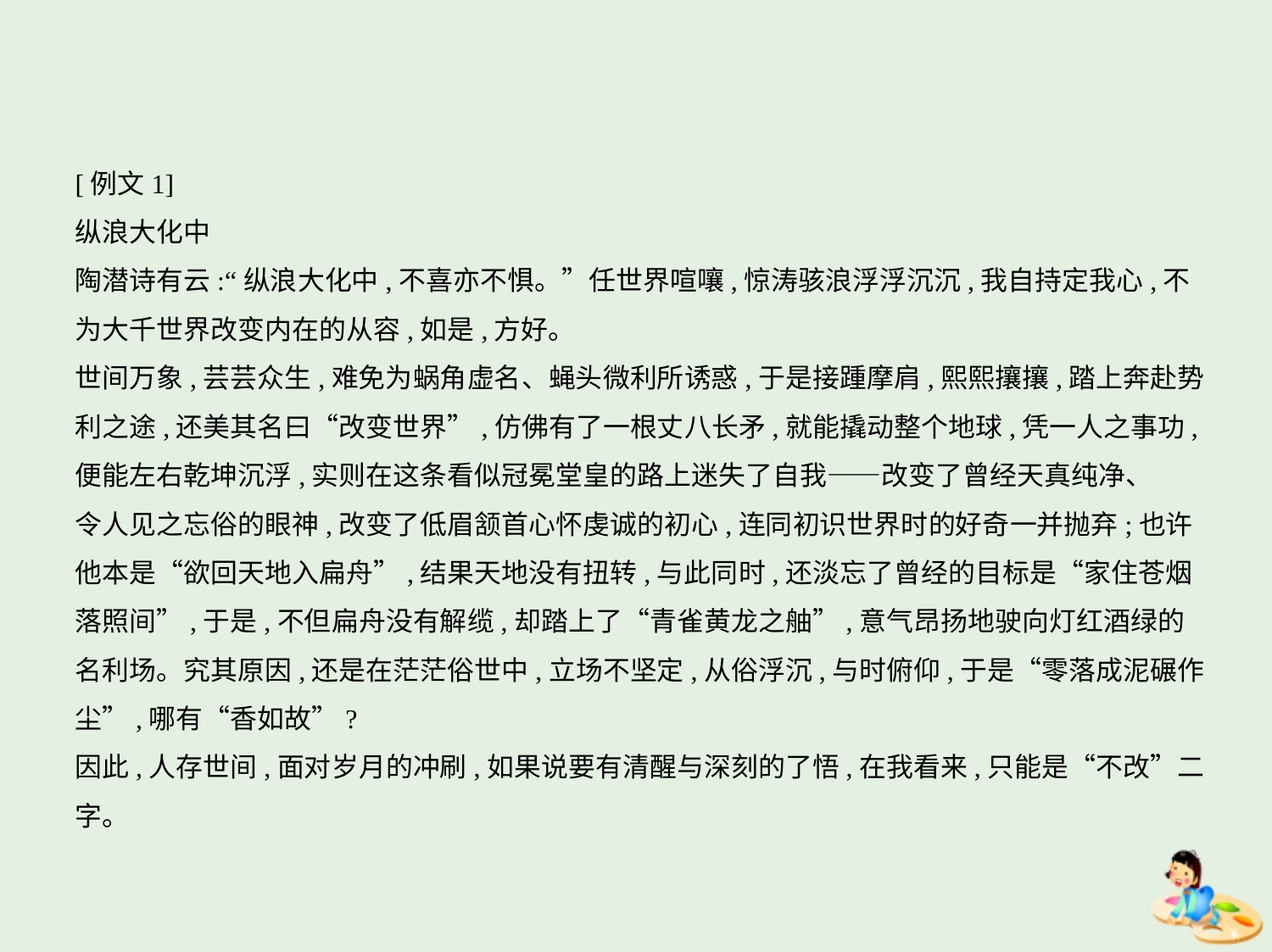

[例文1]
纵浪大化中
陶潜诗有云:“纵浪大化中,不喜亦不惧。”任世界喧嚷,惊涛骇浪浮浮沉沉,我自持定我心,不
为大千世界改变内在的从容,如是,方好。
世间万象,芸芸众生,难免为蜗角虚名、蝇头微利所诱惑,于是接踵摩肩,熙熙攘攘,踏上奔赴势
利之途,还美其名曰“改变世界”,仿佛有了一根丈八长矛,就能撬动整个地球,凭一人之事功,
便能左右乾坤沉浮,实则在这条看似冠冕堂皇的路上迷失了自我——改变了曾经天真纯净、
令人见之忘俗的眼神,改变了低眉颔首心怀虔诚的初心,连同初识世界时的好奇一并抛弃;也许
他本是“欲回天地入扁舟”,结果天地没有扭转,与此同时,还淡忘了曾经的目标是“家住苍烟
落照间”,于是,不但扁舟没有解缆,却踏上了“青雀黄龙之舳”,意气昂扬地驶向灯红酒绿的
名利场。究其原因,还是在茫茫俗世中,立场不坚定,从俗浮沉,与时俯仰,于是“零落成泥碾作
尘”,哪有“香如故”?
因此,人存世间,面对岁月的冲刷,如果说要有清醒与深刻的了悟,在我看来,只能是“不改”二
字。